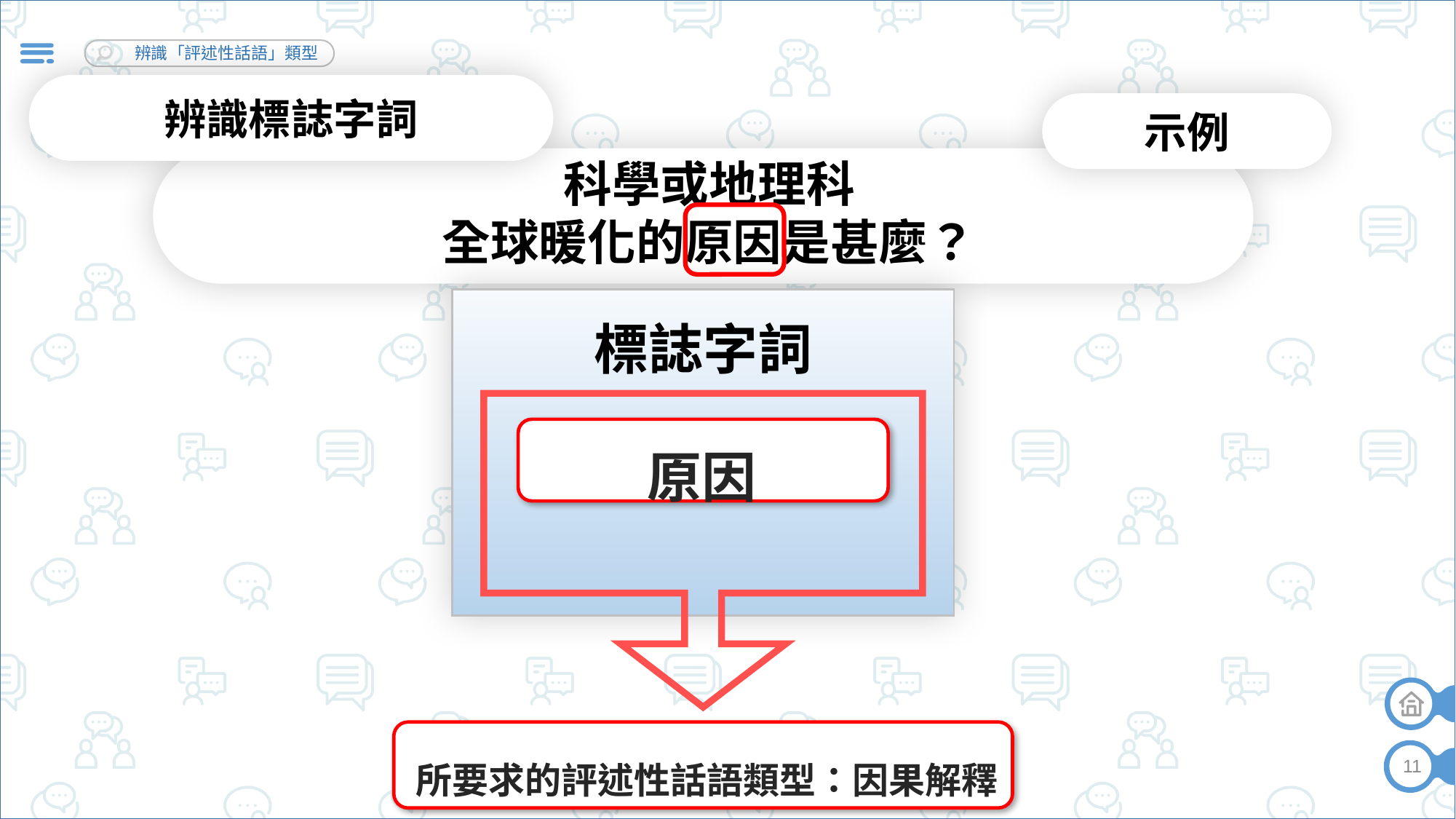

辨識標誌字詞
示例

科學或地理科
全球暖化的原因是甚麼？

標誌字詞

原因

所要求的評述性話語類型：因果解釋
11